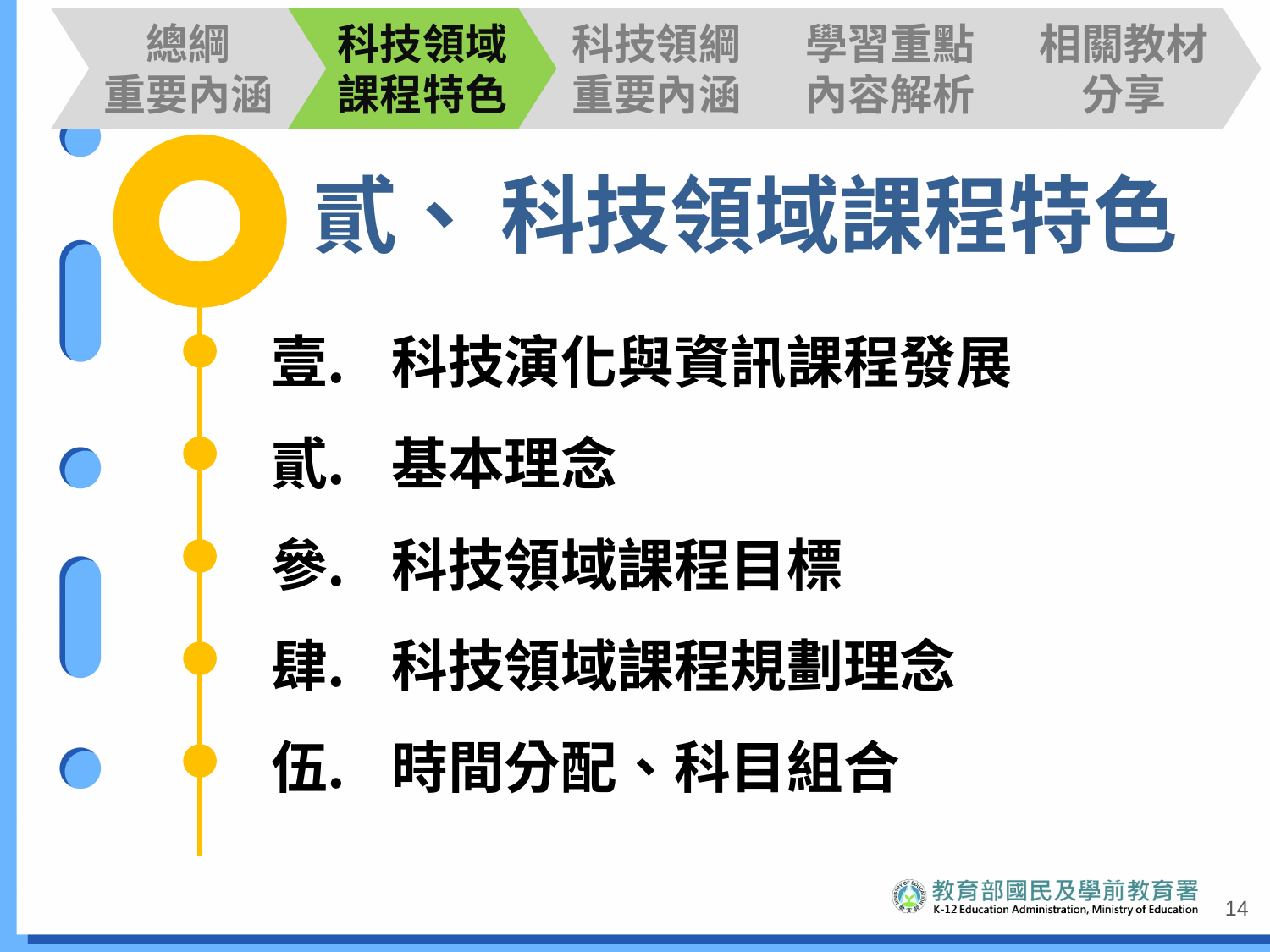

總綱
重要內涵
科技領域課程特色
科技領綱重要內涵
學習重點內容解析
相關教材分享

貳、 科技領域課程特色
科技演化與資訊課程發展
基本理念
科技領域課程目標
科技領域課程規劃理念
時間分配、科目組合

14